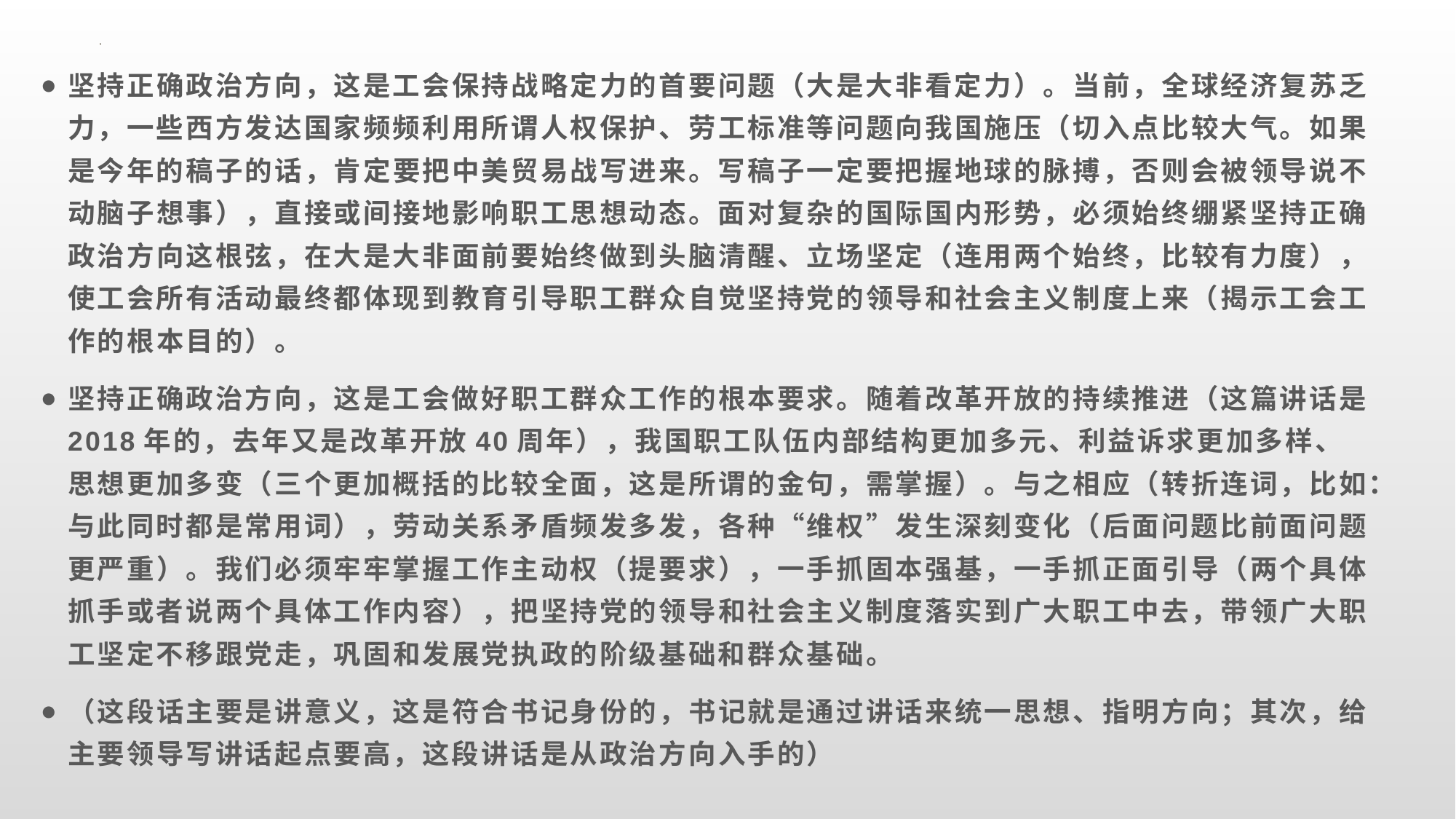

坚持正确政治方向，这是工会保持战略定力的首要问题（大是大非看定力）。当前，全球经济复苏乏力，一些西方发达国家频频利用所谓人权保护、劳工标准等问题向我国施压（切入点比较大气。如果是今年的稿子的话，肯定要把中美贸易战写进来。写稿子一定要把握地球的脉搏，否则会被领导说不动脑子想事），直接或间接地影响职工思想动态。面对复杂的国际国内形势，必须始终绷紧坚持正确政治方向这根弦，在大是大非面前要始终做到头脑清醒、立场坚定（连用两个始终，比较有力度），使工会所有活动最终都体现到教育引导职工群众自觉坚持党的领导和社会主义制度上来（揭示工会工作的根本目的）。
坚持正确政治方向，这是工会做好职工群众工作的根本要求。随着改革开放的持续推进（这篇讲话是2018年的，去年又是改革开放40周年），我国职工队伍内部结构更加多元、利益诉求更加多样、思想更加多变（三个更加概括的比较全面，这是所谓的金句，需掌握）。与之相应（转折连词，比如：与此同时都是常用词），劳动关系矛盾频发多发，各种“维权”发生深刻变化（后面问题比前面问题更严重）。我们必须牢牢掌握工作主动权（提要求），一手抓固本强基，一手抓正面引导（两个具体抓手或者说两个具体工作内容），把坚持党的领导和社会主义制度落实到广大职工中去，带领广大职工坚定不移跟党走，巩固和发展党执政的阶级基础和群众基础。
（这段话主要是讲意义，这是符合书记身份的，书记就是通过讲话来统一思想、指明方向；其次，给主要领导写讲话起点要高，这段讲话是从政治方向入手的）